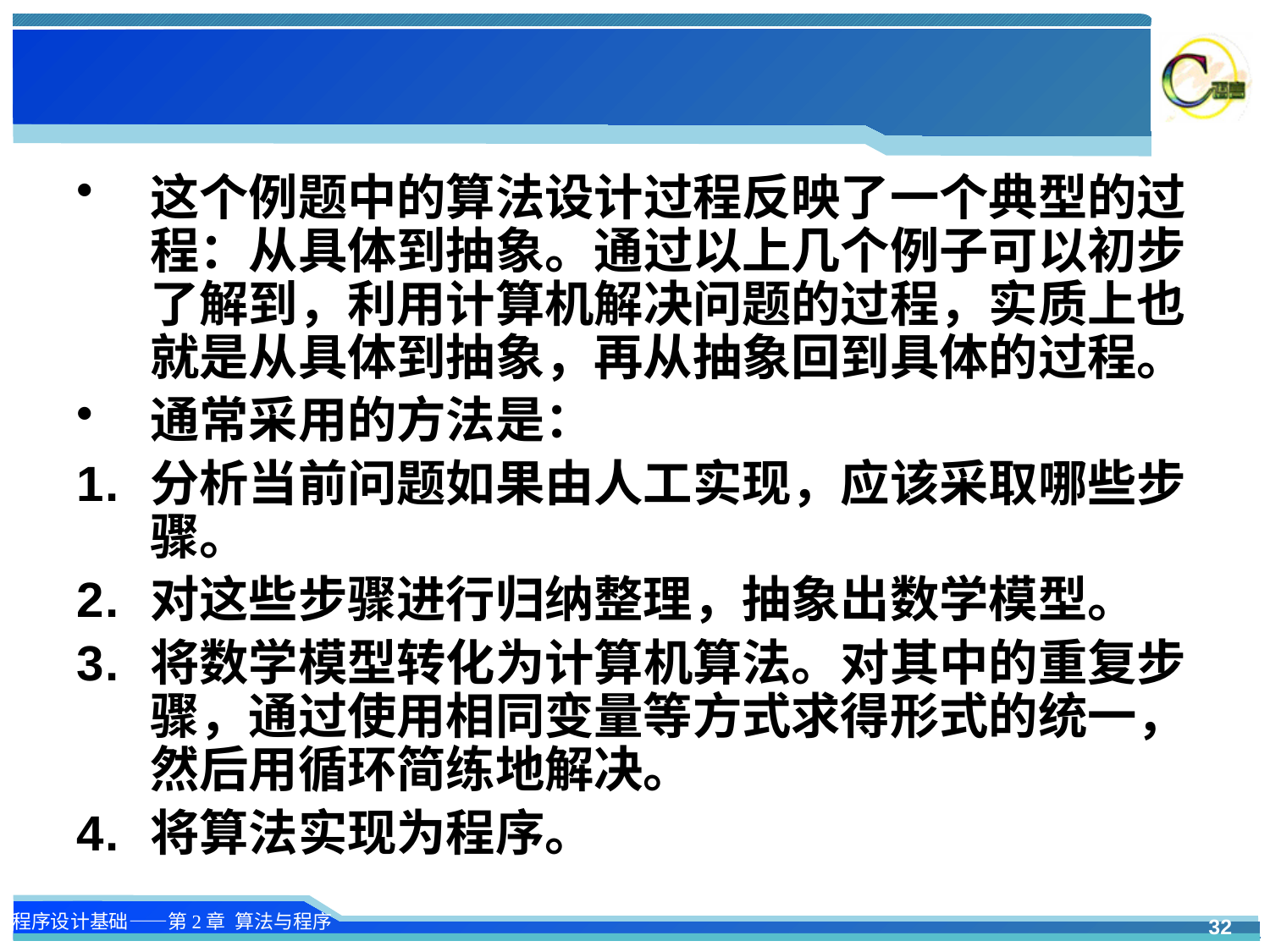

#
这个例题中的算法设计过程反映了一个典型的过程：从具体到抽象。通过以上几个例子可以初步了解到，利用计算机解决问题的过程，实质上也就是从具体到抽象，再从抽象回到具体的过程。
通常采用的方法是：
分析当前问题如果由人工实现，应该采取哪些步骤。
对这些步骤进行归纳整理，抽象出数学模型。
将数学模型转化为计算机算法。对其中的重复步骤，通过使用相同变量等方式求得形式的统一，然后用循环简练地解决。
将算法实现为程序。
32